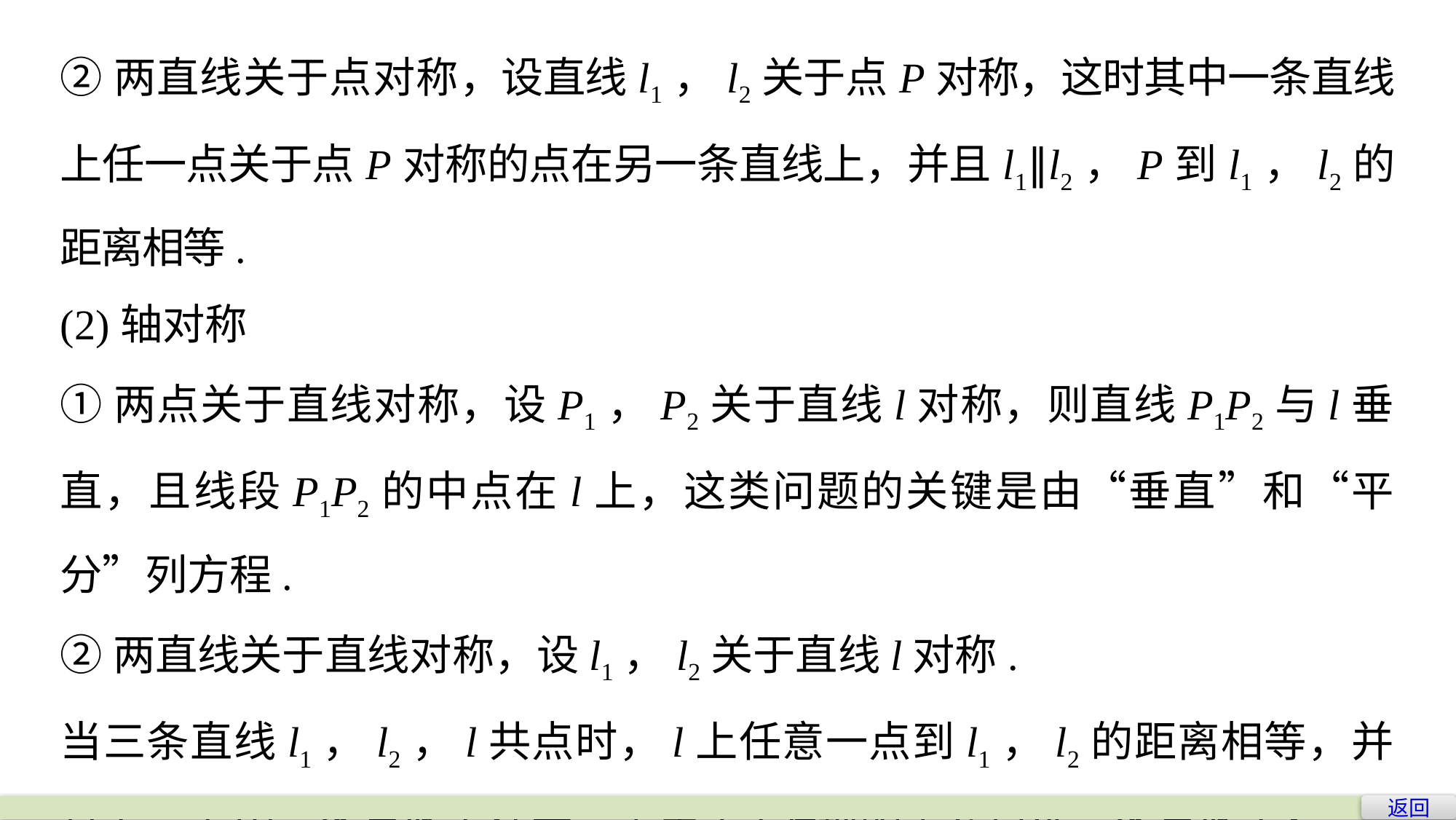

②两直线关于点对称，设直线l1，l2关于点P对称，这时其中一条直线上任一点关于点P对称的点在另一条直线上，并且l1∥l2，P到l1，l2的距离相等.
(2)轴对称
①两点关于直线对称，设P1，P2关于直线l对称，则直线P1P2与l垂直，且线段P1P2的中点在l上，这类问题的关键是由“垂直”和“平分”列方程.
②两直线关于直线对称，设l1，l2关于直线l对称.
当三条直线l1，l2，l共点时，l上任意一点到l1，l2的距离相等，并且l1，l2中一条直线上任意一点关于l对称的点在另外一条直线上；
当l1∥l2∥l时，l1与l间的距离等于l2与l间的距离.
返回